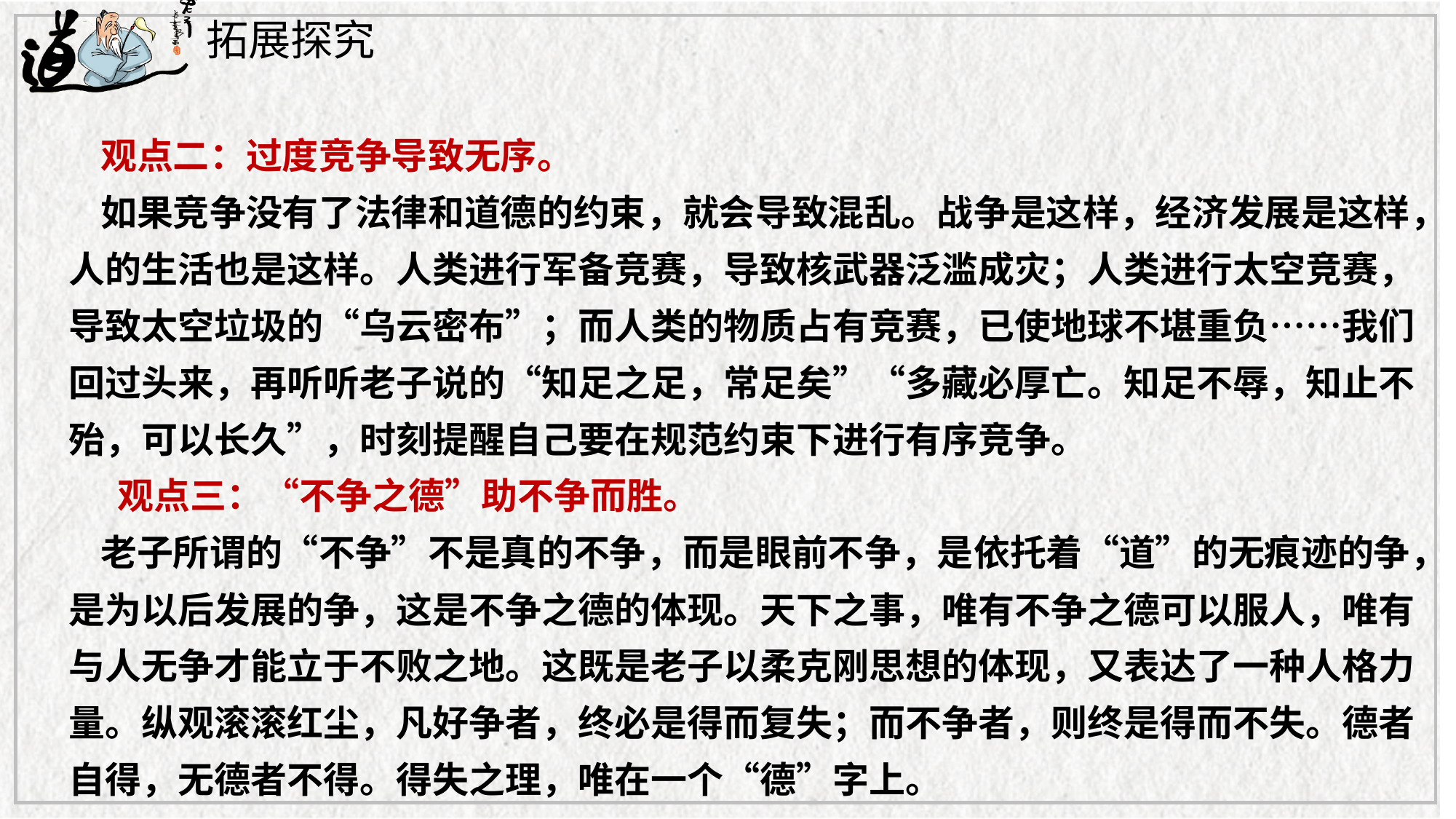

拓展探究
观点二：过度竞争导致无序。
如果竞争没有了法律和道德的约束，就会导致混乱。战争是这样，经济发展是这样，人的生活也是这样。人类进行军备竞赛，导致核武器泛滥成灾；人类进行太空竞赛，导致太空垃圾的“乌云密布”；而人类的物质占有竞赛，已使地球不堪重负……我们回过头来，再听听老子说的“知足之足，常足矣”“多藏必厚亡。知足不辱，知止不殆，可以长久”，时刻提醒自己要在规范约束下进行有序竞争。
 观点三：“不争之德”助不争而胜。
老子所谓的“不争”不是真的不争，而是眼前不争，是依托着“道”的无痕迹的争，是为以后发展的争，这是不争之德的体现。天下之事，唯有不争之德可以服人，唯有与人无争才能立于不败之地。这既是老子以柔克刚思想的体现，又表达了一种人格力量。纵观滚滚红尘，凡好争者，终必是得而复失；而不争者，则终是得而不失。德者自得，无德者不得。得失之理，唯在一个“德”字上。